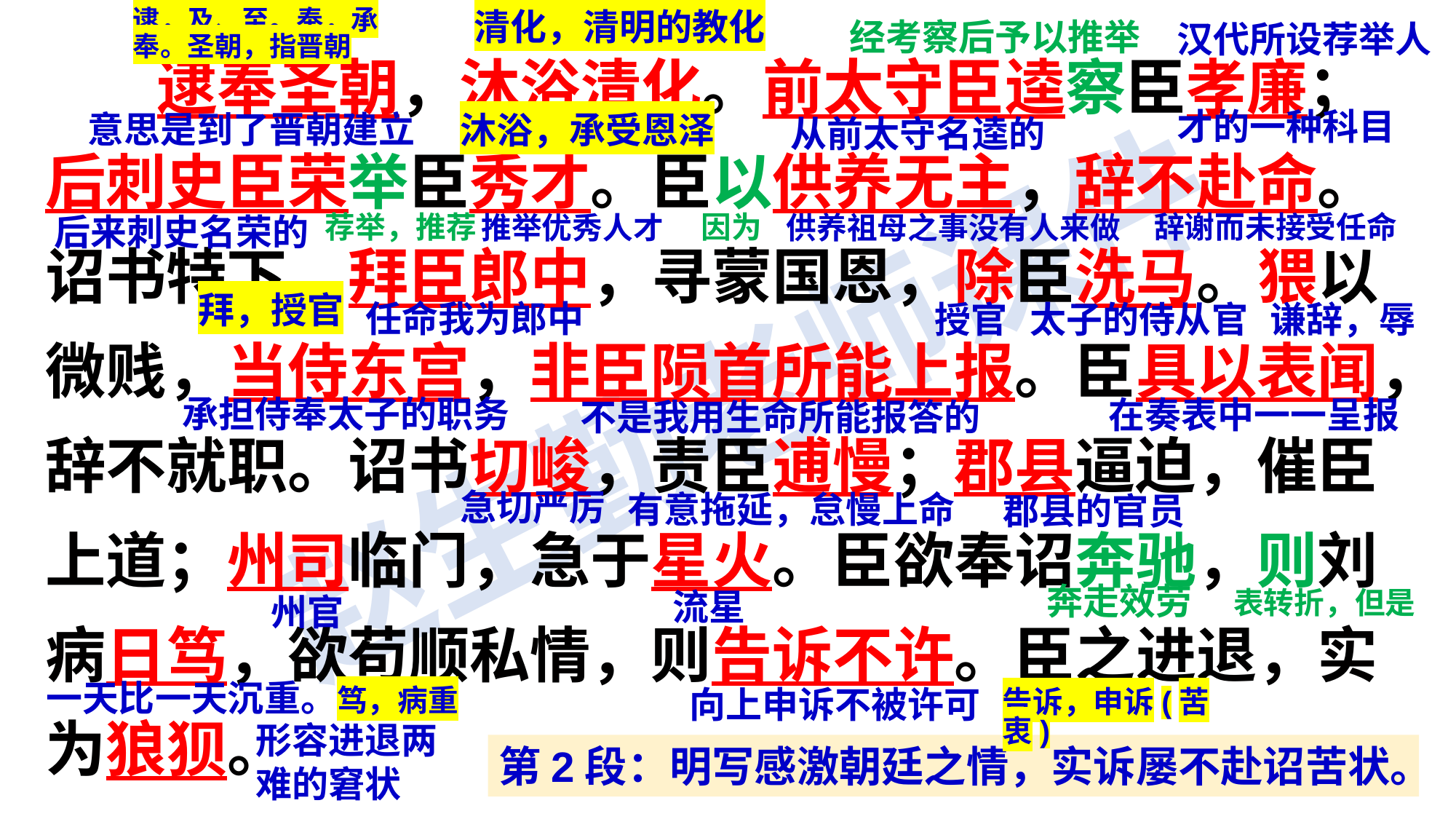

逮，及、至。奉，承奉。圣朝，指晋朝
清化，清明的教化
经考察后予以推举
汉代所设荐举人

才的一种科目
       逮奉圣朝，沐浴清化。前太守臣逵察臣孝廉；后刺史臣荣举臣秀才。臣以供养无主，辞不赴命。诏书特下，拜臣郎中，寻蒙国恩，除臣洗马。猥以微贱，当侍东宫，非臣陨首所能上报。臣具以表闻，辞不就职。诏书切峻，责臣逋慢；郡县逼迫，催臣上道；州司临门，急于星火。臣欲奉诏奔驰，则刘病日笃，欲苟顺私情，则告诉不许。臣之进退，实为狼狈。
意思是到了晋朝建立
从前太守名逵的
沐浴，承受恩泽
辞谢而未接受任命
荐举，推荐
因为
供养祖母之事没有人来做
后来刺史名荣的
推举优秀人才
拜，授官
任命我为郎中
授官
太子的侍从官
谦辞，辱
承担侍奉太子的职务
在奏表中一一呈报
不是我用生命所能报答的
急切严厉
有意拖延，怠慢上命
郡县的官员
奔走效劳
流星
表转折，但是
州官
一天比一天沉重。笃，病重
向上申诉不被许可
告诉，申诉(苦衷)
形容进退两难的窘状
第2段：明写感激朝廷之情，实诉屡不赴诏苦状。